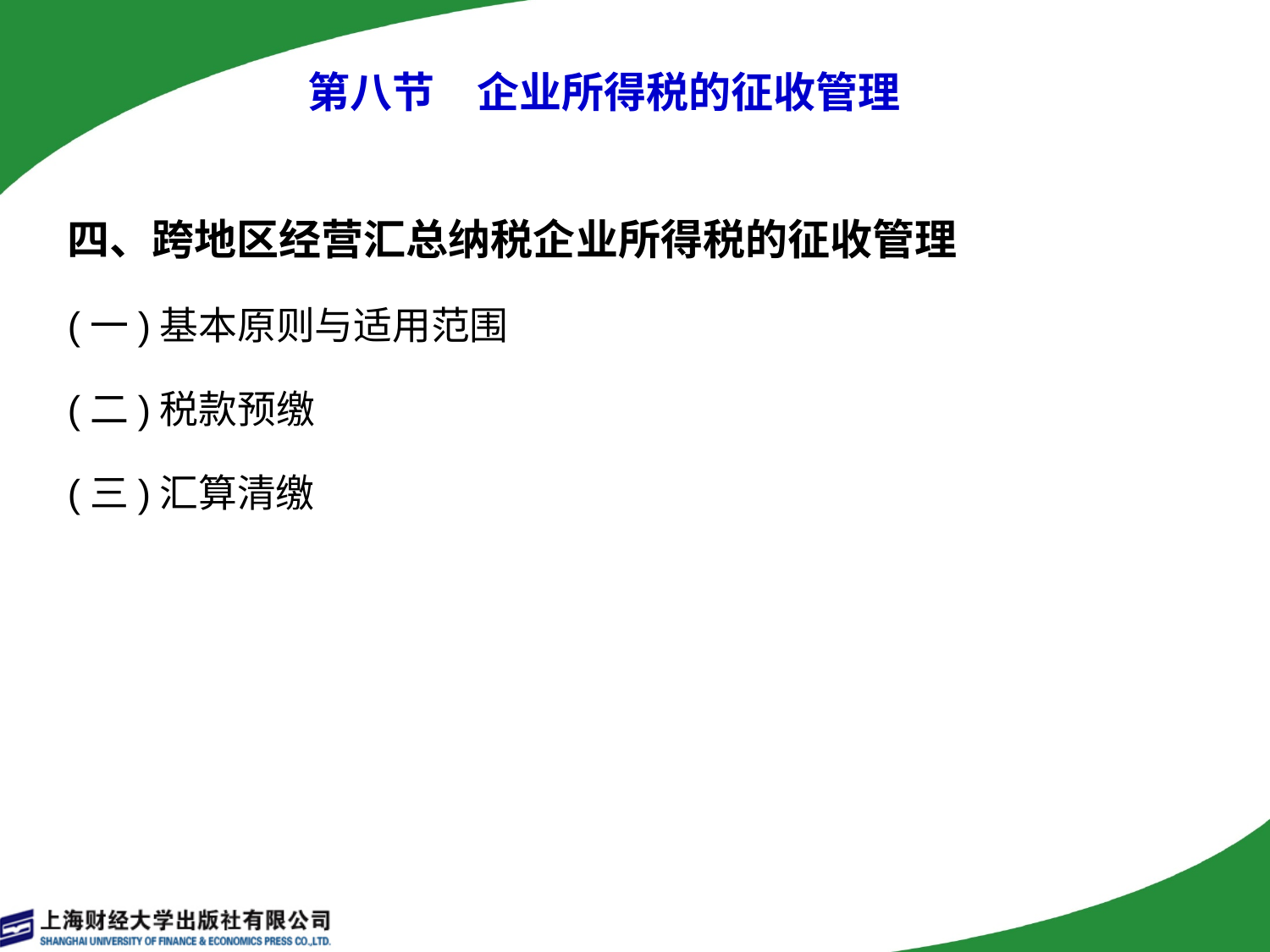

# 第八节　企业所得税的征收管理
四、跨地区经营汇总纳税企业所得税的征收管理
(一)基本原则与适用范围
(二)税款预缴
(三)汇算清缴